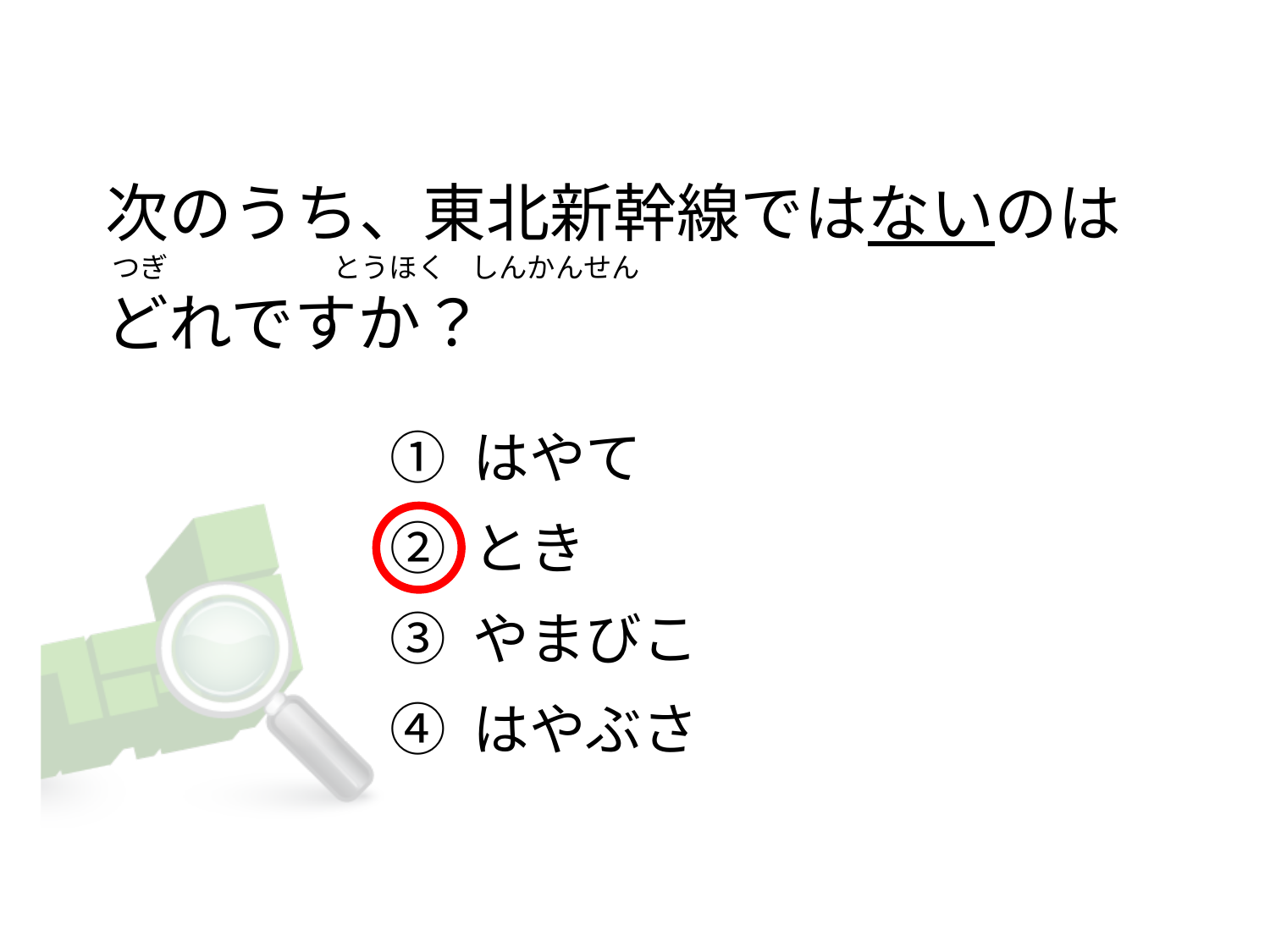

# 次のうち、東北新幹線ではないのは    つぎ                          とうほく    しんかんせん            どれですか？
① はやて
② とき
③ やまびこ
④ はやぶさ